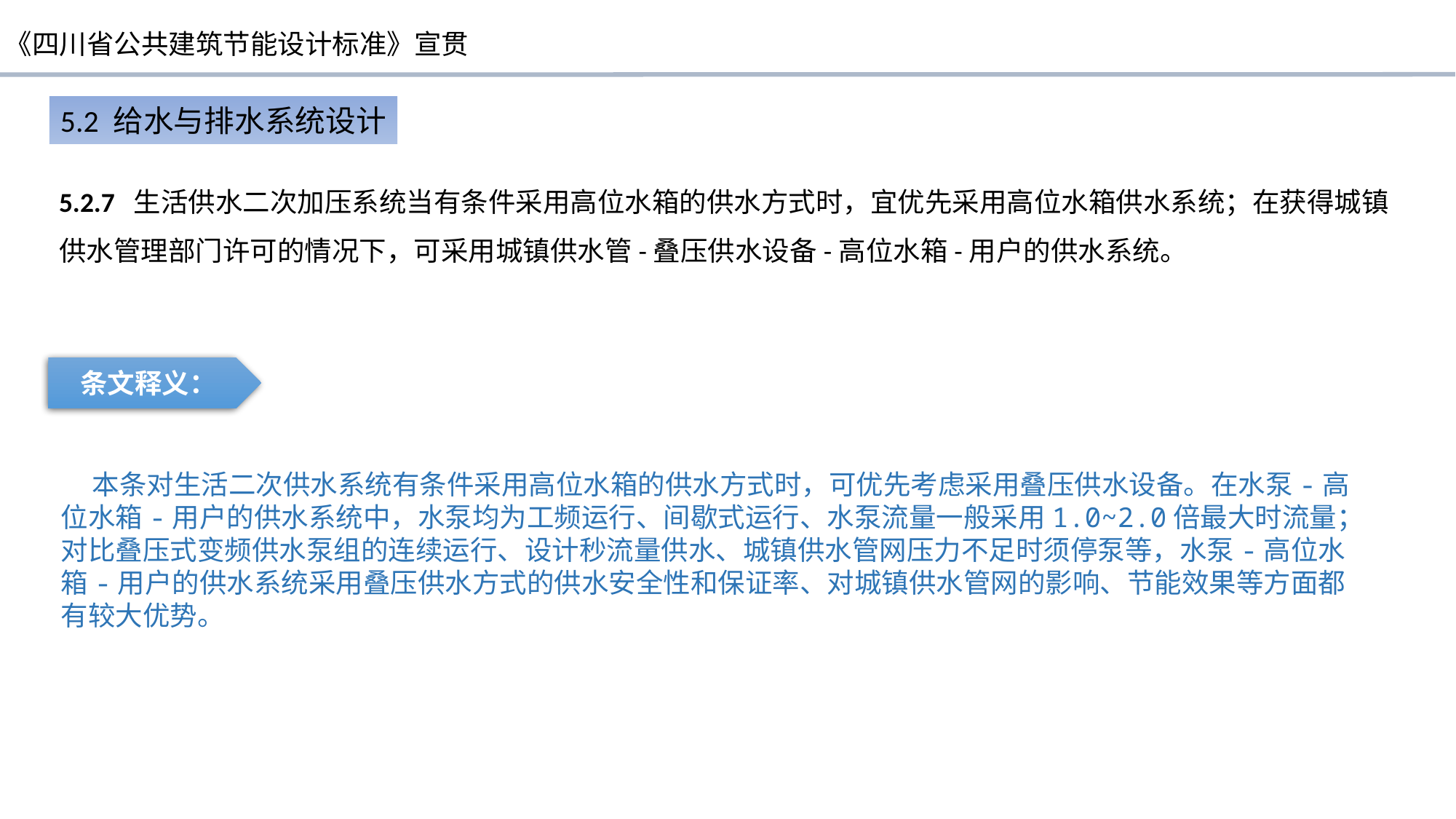

5.2 给水与排水系统设计
5.2.7  生活供水二次加压系统当有条件采用高位水箱的供水方式时，宜优先采用高位水箱供水系统；在获得城镇供水管理部门许可的情况下，可采用城镇供水管-叠压供水设备-高位水箱-用户的供水系统。
条文释义：
    本条对生活二次供水系统有条件采用高位水箱的供水方式时，可优先考虑采用叠压供水设备。在水泵-高位水箱-用户的供水系统中，水泵均为工频运行、间歇式运行、水泵流量一般采用1.0~2.0倍最大时流量；对比叠压式变频供水泵组的连续运行、设计秒流量供水、城镇供水管网压力不足时须停泵等，水泵-高位水箱-用户的供水系统采用叠压供水方式的供水安全性和保证率、对城镇供水管网的影响、节能效果等方面都有较大优势。